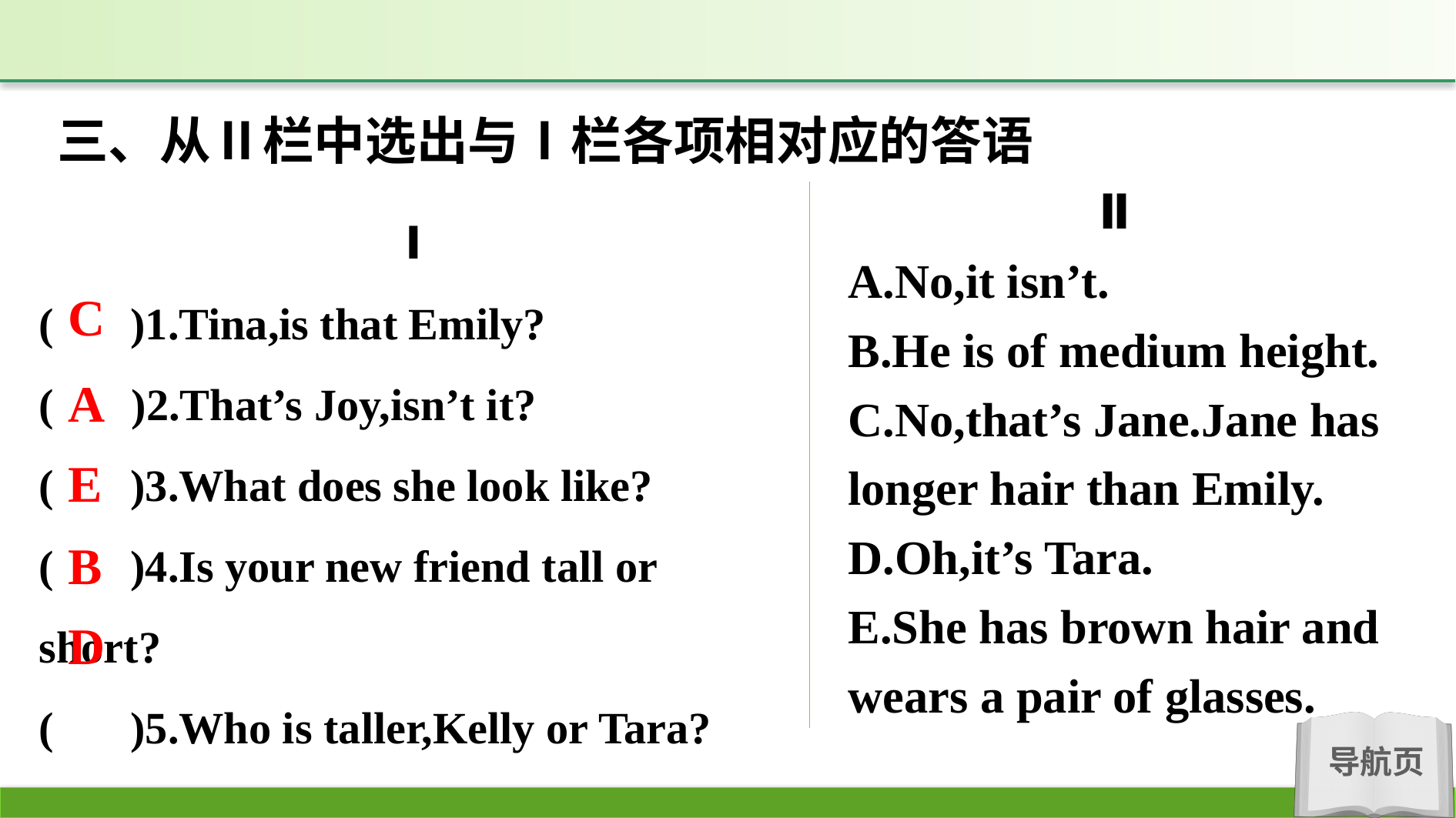

三、从Ⅱ栏中选出与Ⅰ栏各项相对应的答语
Ⅱ
A.No,it isn’t.
B.He is of medium height.
C.No,that’s Jane.Jane has longer hair than Emily.
D.Oh,it’s Tara.
E.She has brown hair and wears a pair of glasses.
Ⅰ
(　 )1.Tina,is that Emily?
( 　)2.That’s Joy,isn’t it?
(　 )3.What does she look like?
(　 )4.Is your new friend tall or short?
(　 )5.Who is taller,Kelly or Tara?
C
A
E
B
D